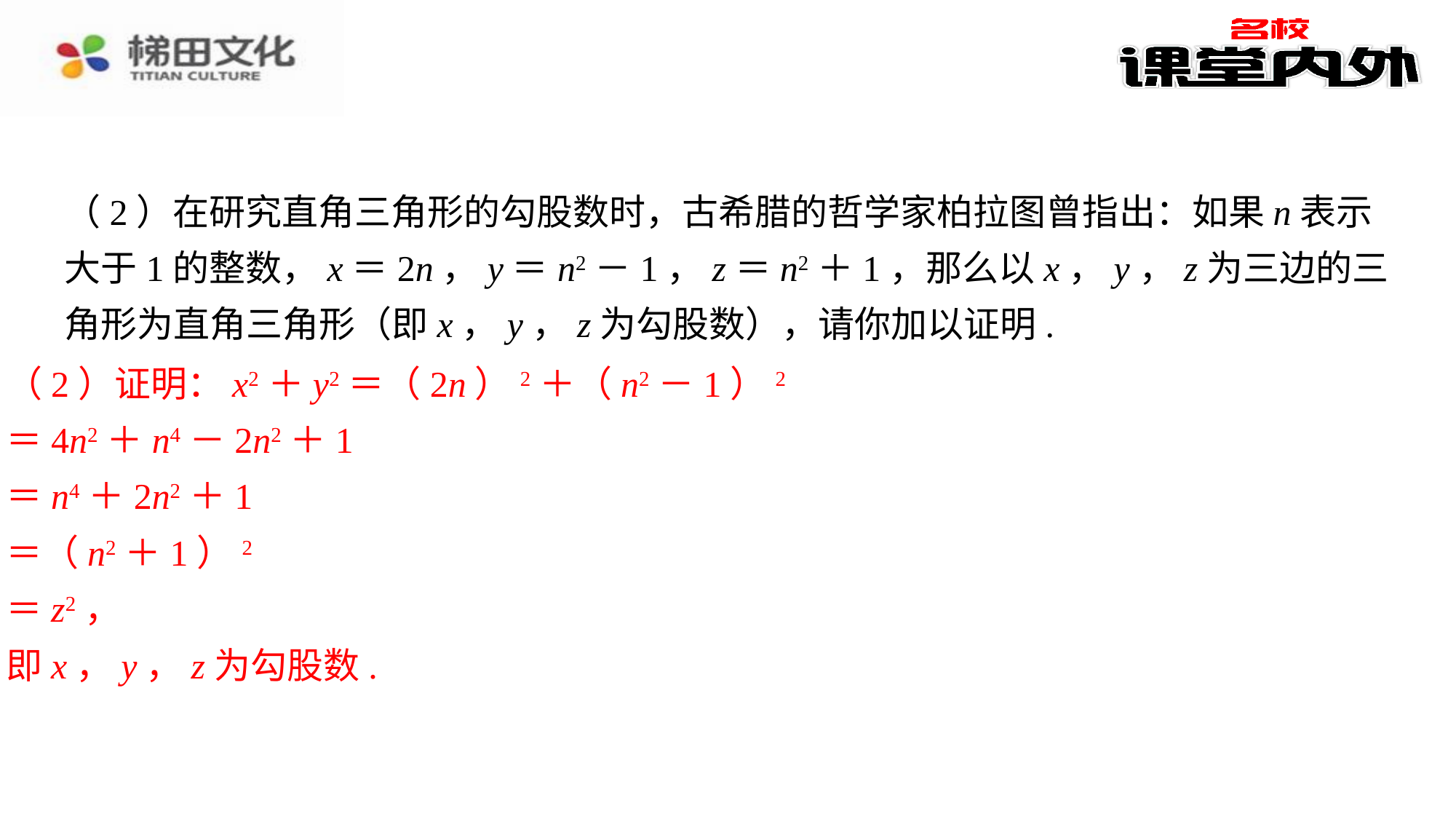

（2）在研究直角三角形的勾股数时，古希腊的哲学家柏拉图曾指出：如果n表示大于1的整数，x＝2n，y＝n2－1，z＝n2＋1，那么以x，y，z为三边的三角形为直角三角形（即x，y，z为勾股数），请你加以证明.
（2）证明：x2＋y2＝（2n）2＋（n2－1）2
＝4n2＋n4－2n2＋1
＝n4＋2n2＋1
＝（n2＋1）2
＝z2，
即x，y，z为勾股数.